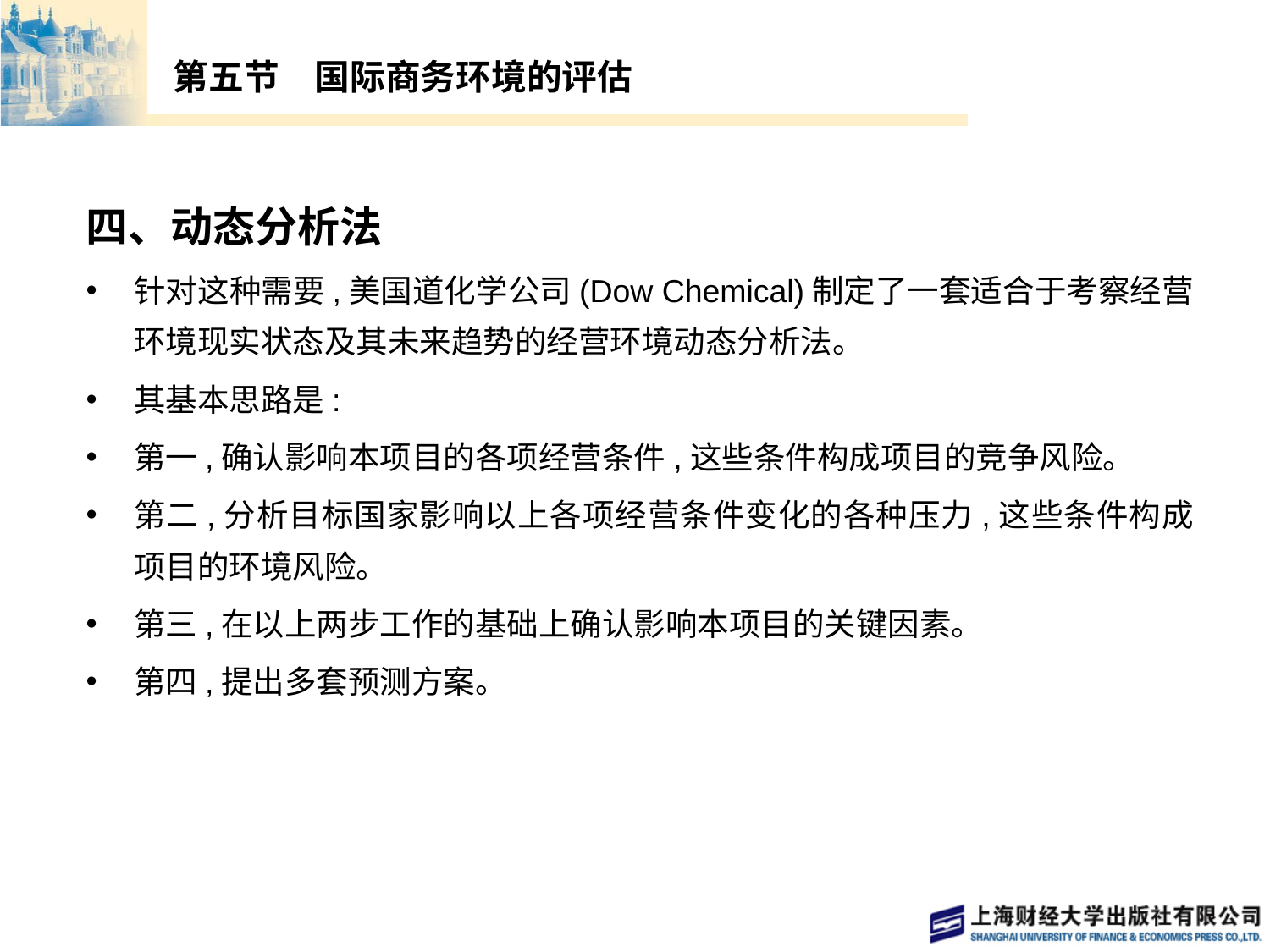

# 第五节　国际商务环境的评估
四、动态分析法
针对这种需要,美国道化学公司(Dow Chemical)制定了一套适合于考察经营环境现实状态及其未来趋势的经营环境动态分析法。
其基本思路是:
第一,确认影响本项目的各项经营条件,这些条件构成项目的竞争风险。
第二,分析目标国家影响以上各项经营条件变化的各种压力,这些条件构成项目的环境风险。
第三,在以上两步工作的基础上确认影响本项目的关键因素。
第四,提出多套预测方案。